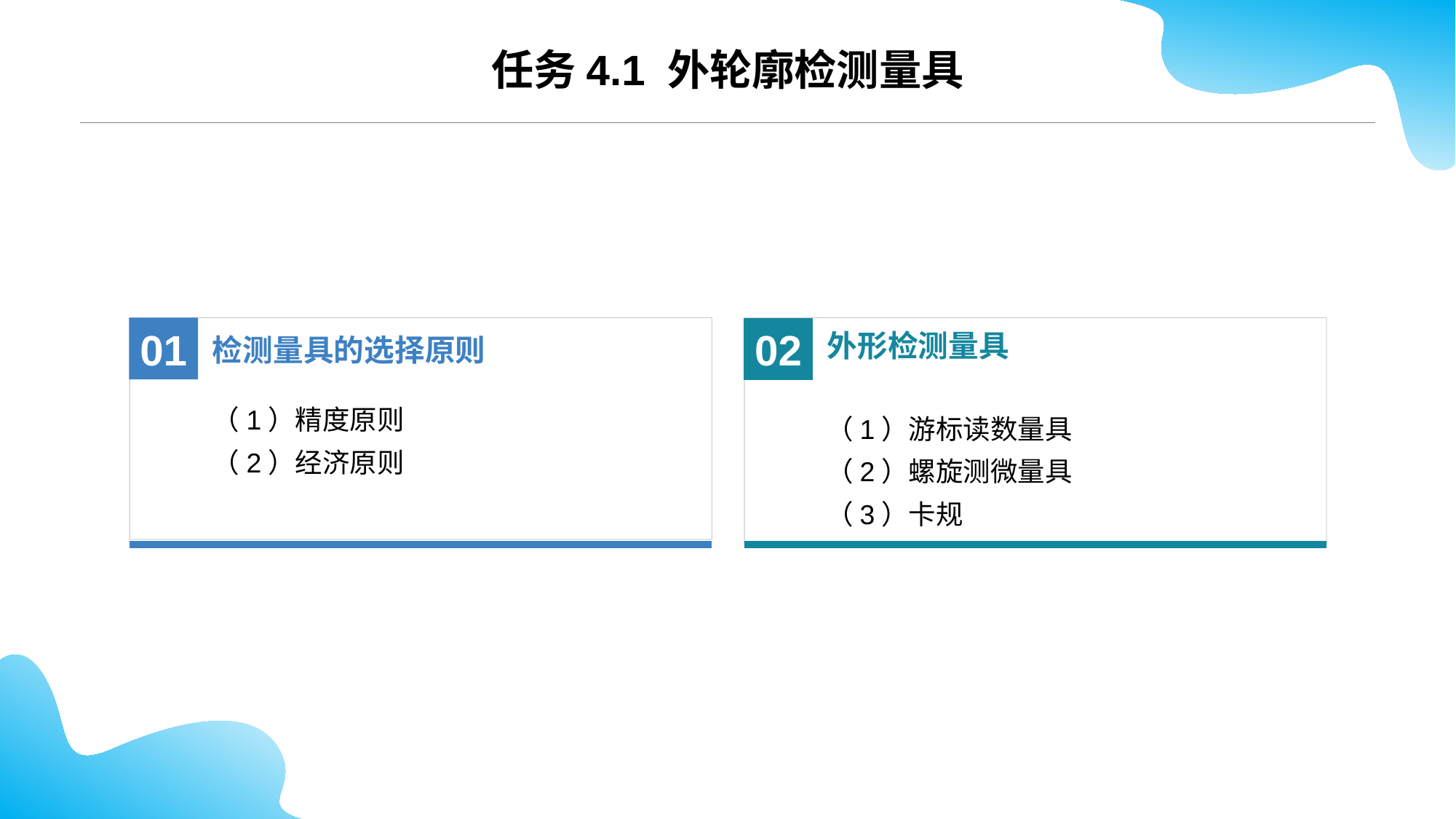

CONTENTS
任务4.1 外轮廓检测量具
检测量具的选择原则
01

（1）精度原则
（2）经济原则

外形检测量具
02
（1）游标读数量具
（2）螺旋测微量具
（3）卡规